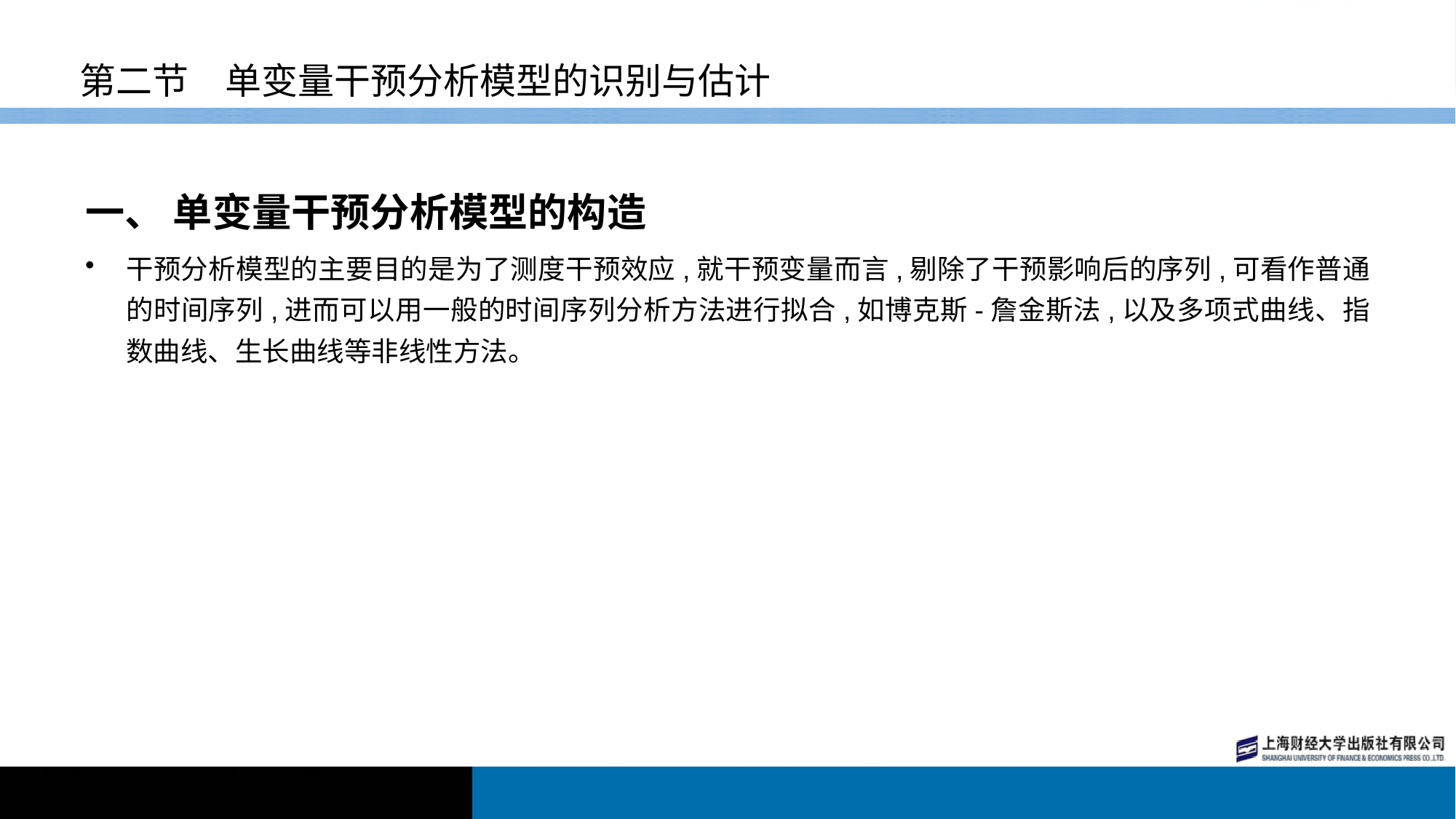

# 第二节　单变量干预分析模型的识别与估计
一、 单变量干预分析模型的构造
干预分析模型的主要目的是为了测度干预效应,就干预变量而言,剔除了干预影响后的序列,可看作普通的时间序列,进而可以用一般的时间序列分析方法进行拟合,如博克斯-詹金斯法,以及多项式曲线、指数曲线、生长曲线等非线性方法。
6